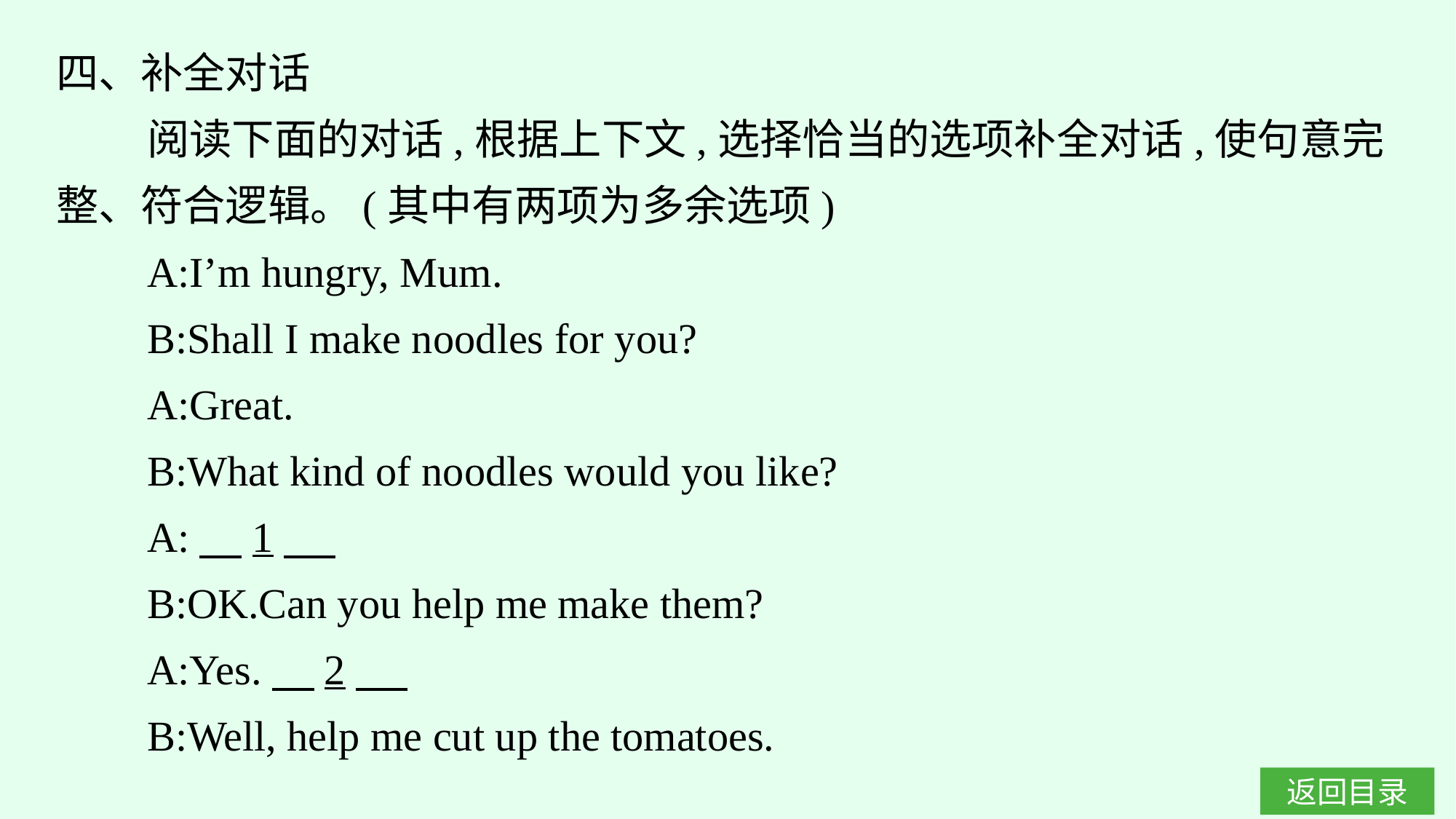

四、补全对话
阅读下面的对话,根据上下文,选择恰当的选项补全对话,使句意完整、符合逻辑。(其中有两项为多余选项)
A:I’m hungry, Mum.
B:Shall I make noodles for you?
A:Great.
B:What kind of noodles would you like?
A:　1
B:OK.Can you help me make them?
A:Yes.　2
B:Well, help me cut up the tomatoes.